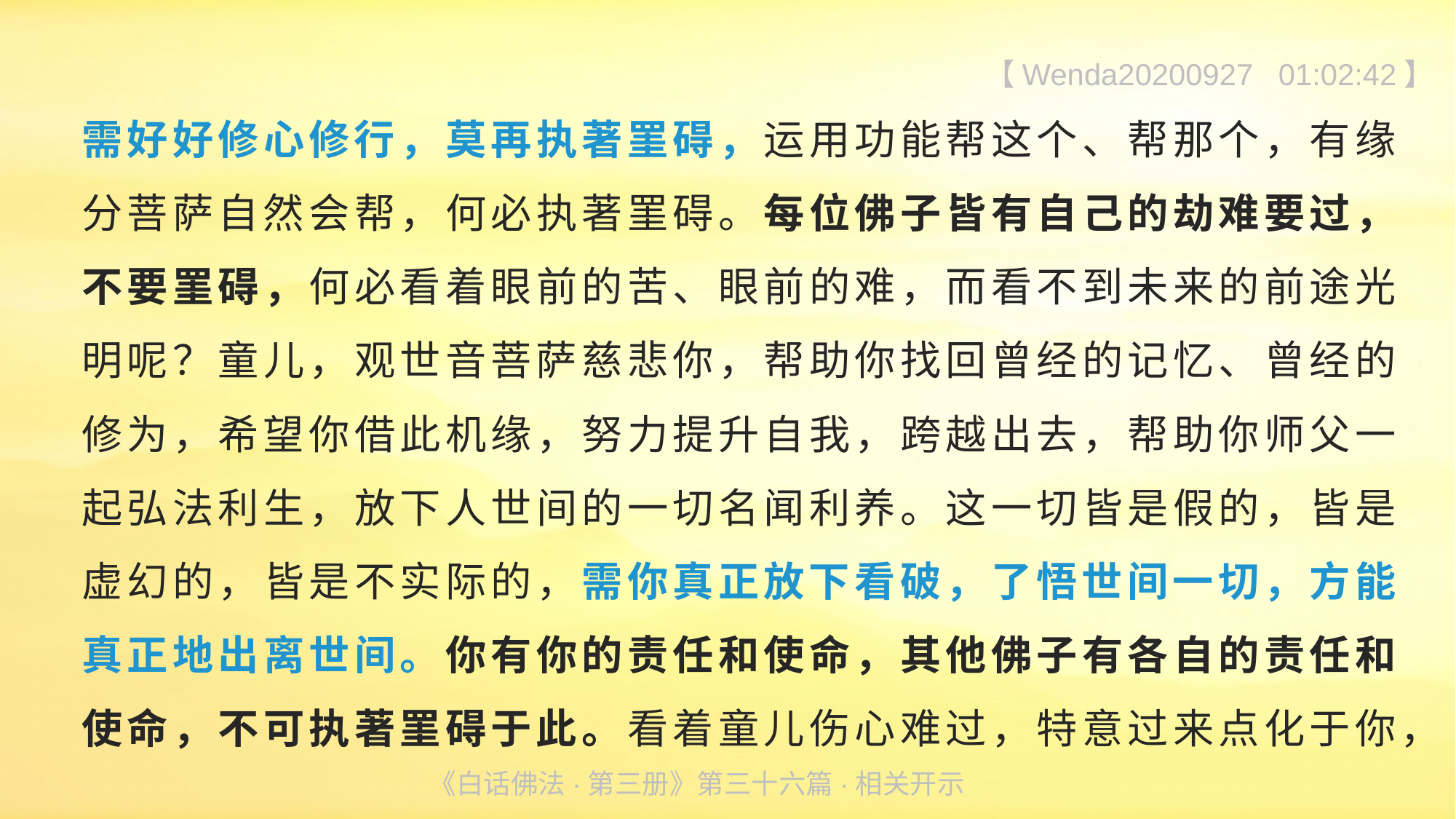

【Wenda20200927   01:02:42】
需好好修心修行，莫再执著罣碍，运用功能帮这个、帮那个，有缘分菩萨自然会帮，何必执著罣碍。每位佛子皆有自己的劫难要过，不要罣碍，何必看着眼前的苦、眼前的难，而看不到未来的前途光明呢？童儿，观世音菩萨慈悲你，帮助你找回曾经的记忆、曾经的修为，希望你借此机缘，努力提升自我，跨越出去，帮助你师父一起弘法利生，放下人世间的一切名闻利养。这一切皆是假的，皆是虚幻的，皆是不实际的，需你真正放下看破，了悟世间一切，方能真正地出离世间。你有你的责任和使命，其他佛子有各自的责任和使命，不可执著罣碍于此。看着童儿伤心难过，特意过来点化于你，
《白话佛法·第三册》第三十六篇·相关开示